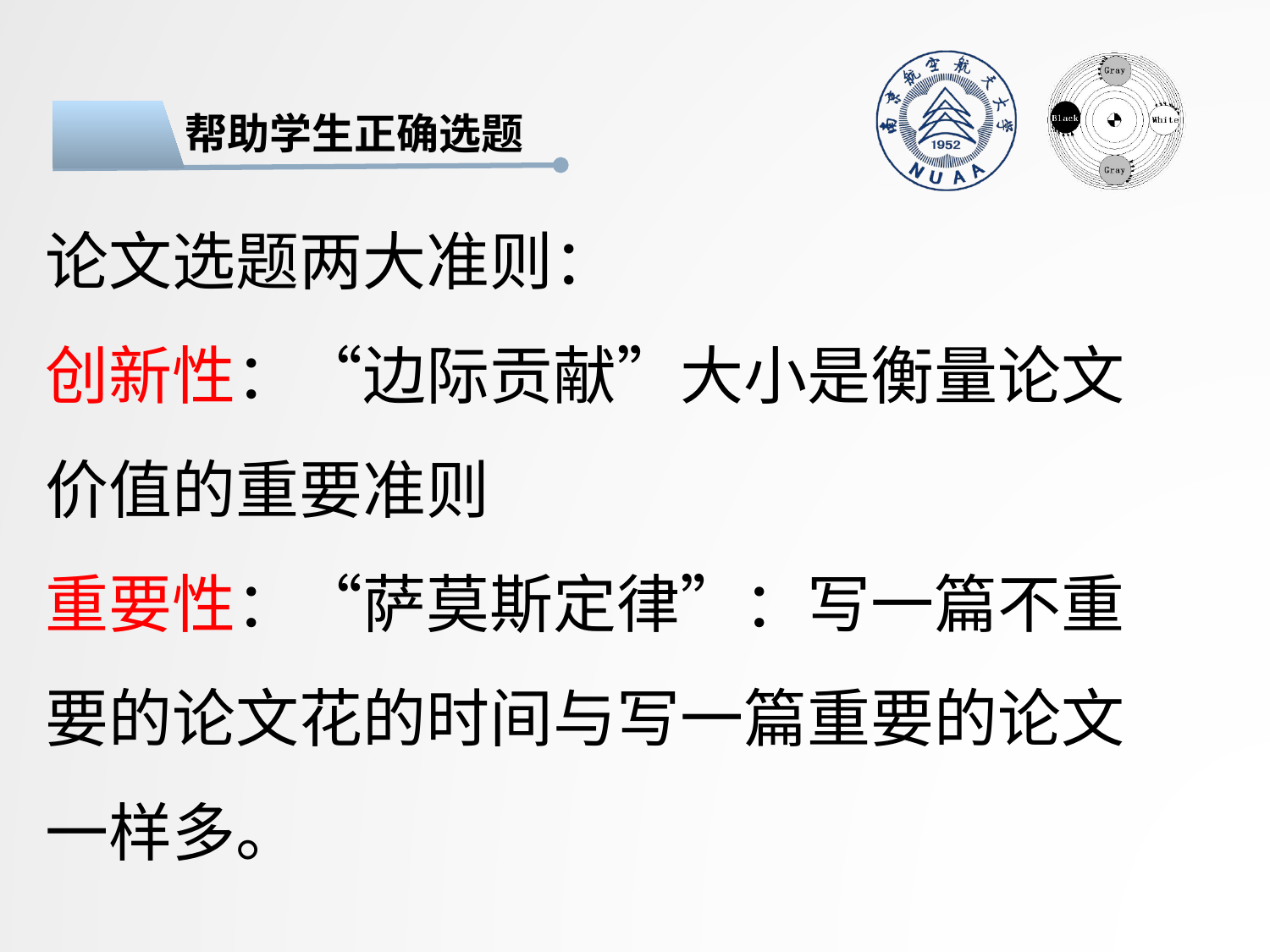

帮助学生正确选题
论文选题两大准则：
创新性：“边际贡献”大小是衡量论文价值的重要准则
重要性：“萨莫斯定律”：写一篇不重要的论文花的时间与写一篇重要的论文一样多。